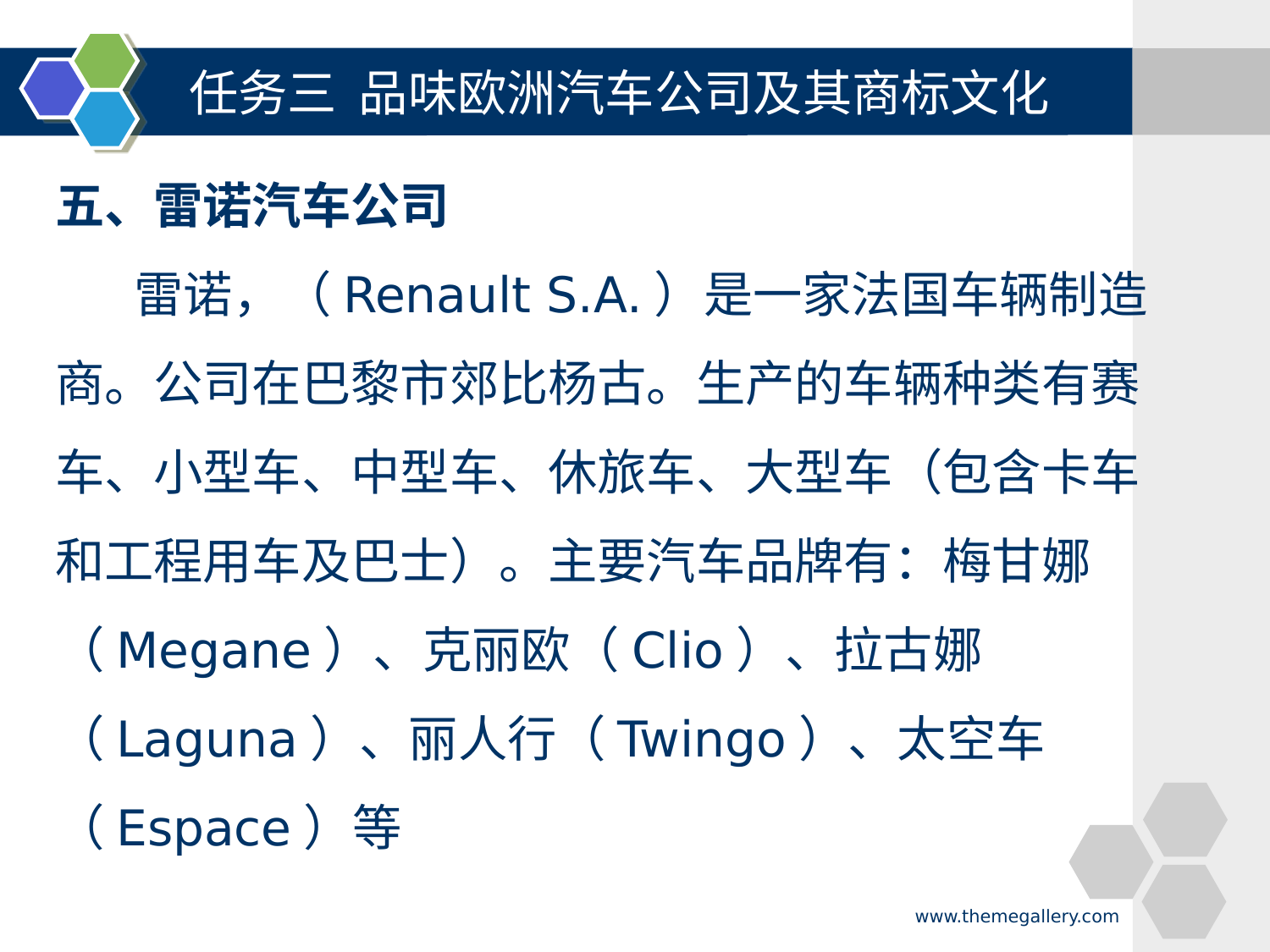

任务三  品味欧洲汽车公司及其商标文化
#
五、雷诺汽车公司
      雷诺，（Renault S.A.）是一家法国车辆制造商。公司在巴黎市郊比杨古。生产的车辆种类有赛车、小型车、中型车、休旅车、大型车（包含卡车和工程用车及巴士）。主要汽车品牌有：梅甘娜（Megane）、克丽欧（Clio）、拉古娜（Laguna）、丽人行（Twingo）、太空车（Espace）等

www.themegallery.com